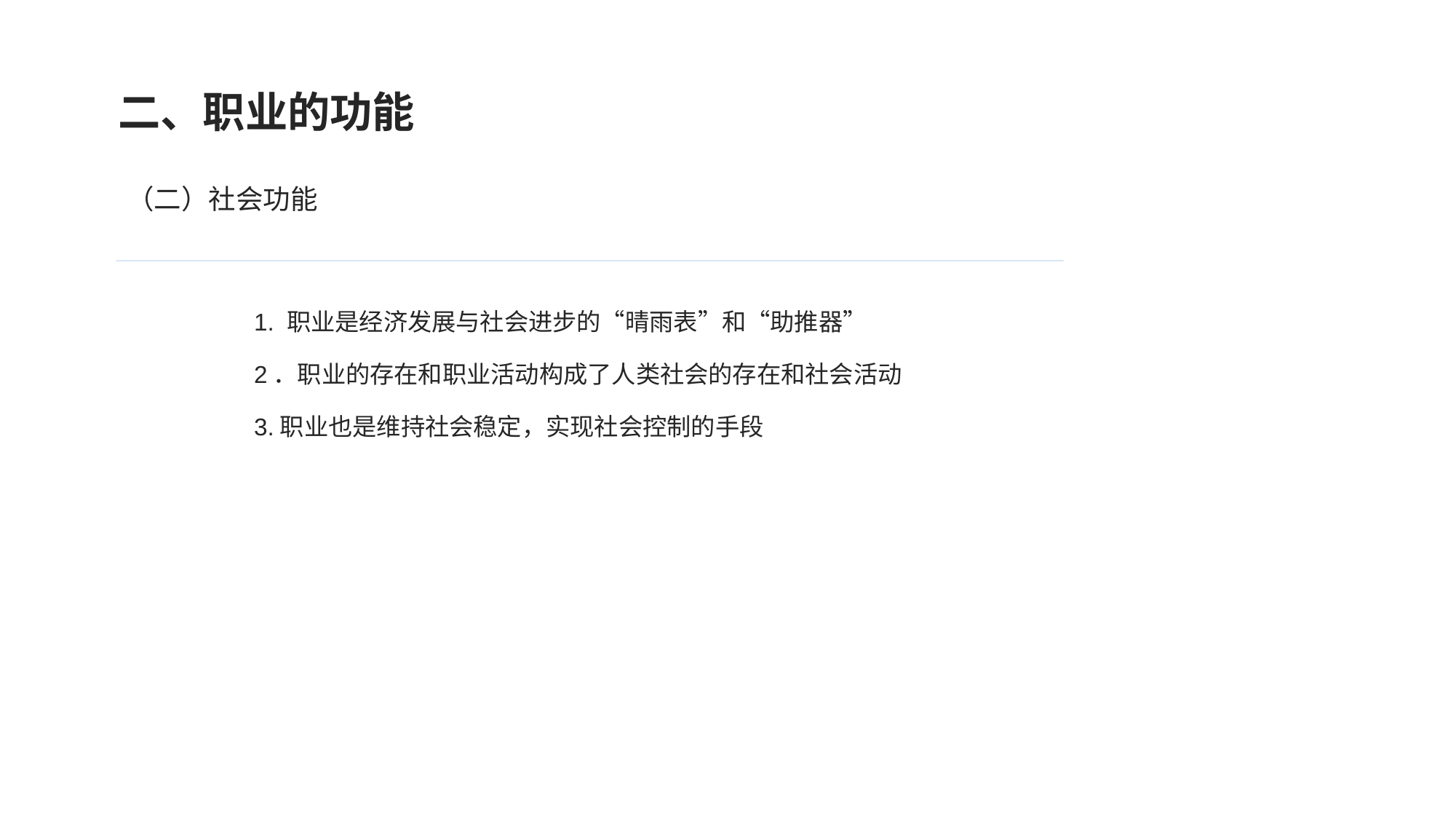

二、职业的功能
（二）社会功能
1. 职业是经济发展与社会进步的“晴雨表”和“助推器”
2．职业的存在和职业活动构成了人类社会的存在和社会活动
3.职业也是维持社会稳定，实现社会控制的手段